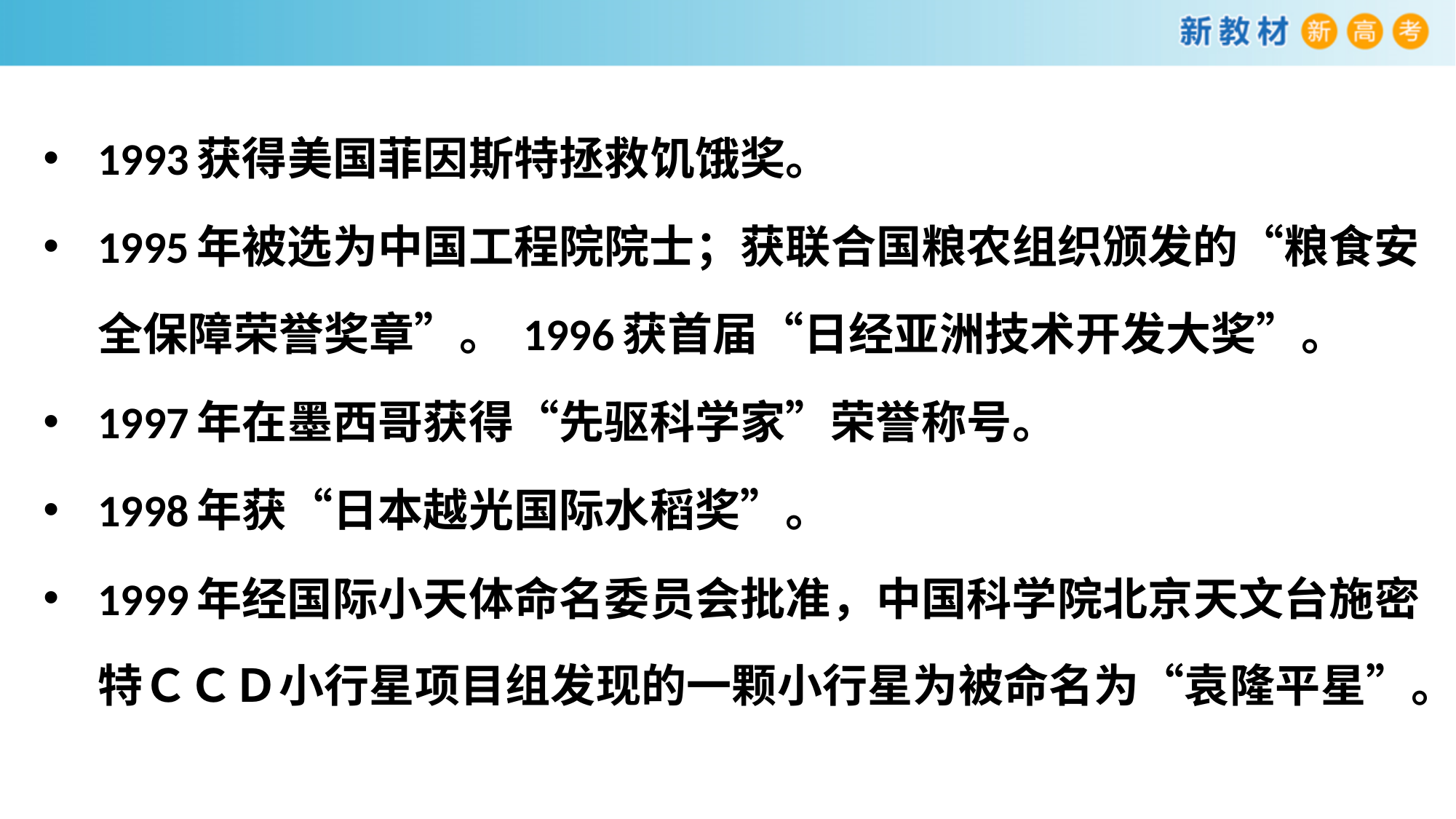

1993获得美国菲因斯特拯救饥饿奖。
1995年被选为中国工程院院士；获联合国粮农组织颁发的“粮食安全保障荣誉奖章”。 1996获首届“日经亚洲技术开发大奖”。
1997年在墨西哥获得“先驱科学家”荣誉称号。
1998年获“日本越光国际水稻奖”。
1999年经国际小天体命名委员会批准，中国科学院北京天文台施密特ＣＣＤ小行星项目组发现的一颗小行星为被命名为“袁隆平星”。